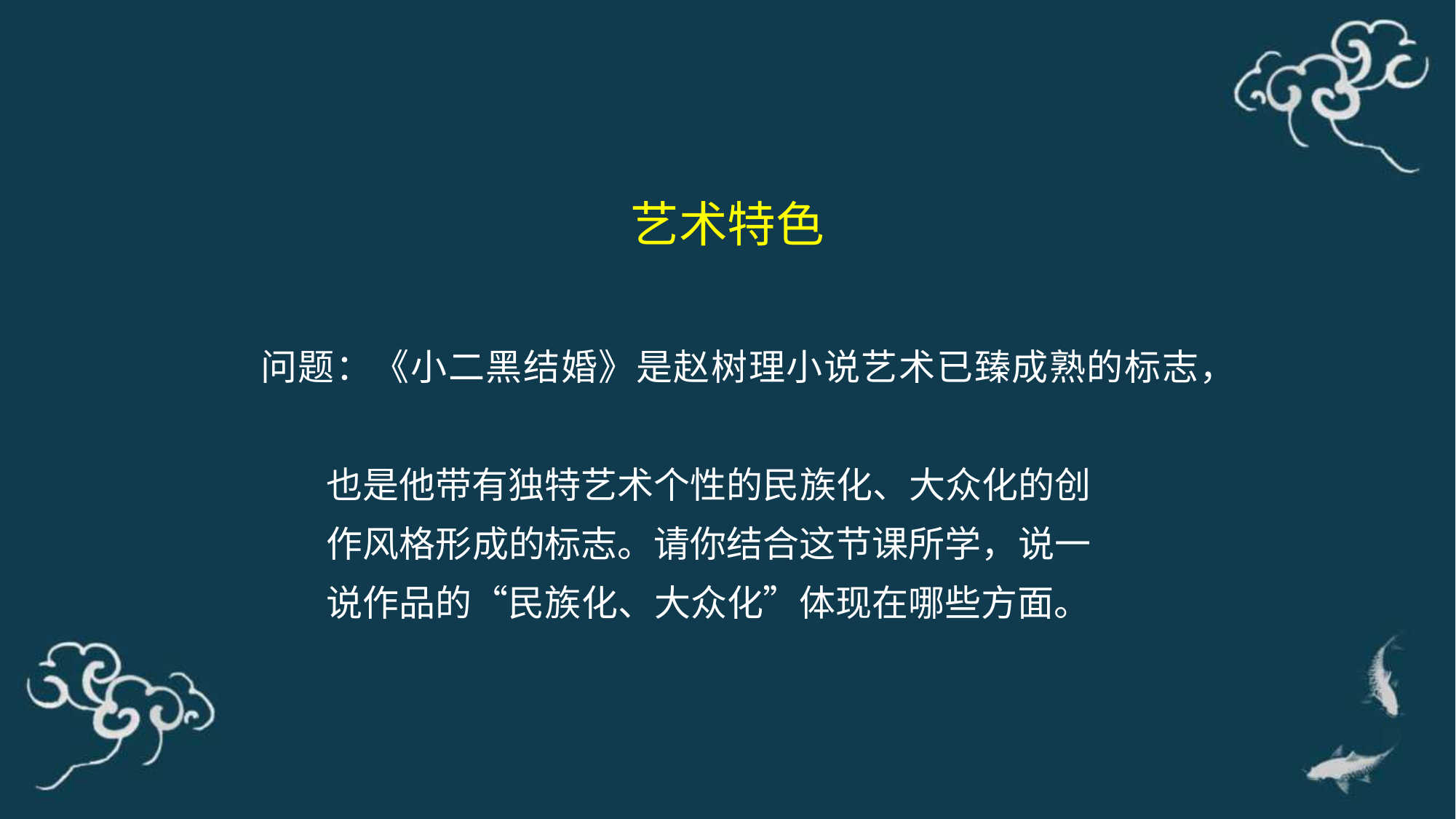

艺术特色
问题：《小二黑结婚》是赵树理小说艺术已臻成熟的标志，
       也是他带有独特艺术个性的民族化、大众化的创
       作风格形成的标志。请你结合这节课所学，说一
       说作品的“民族化、大众化”体现在哪些方面。